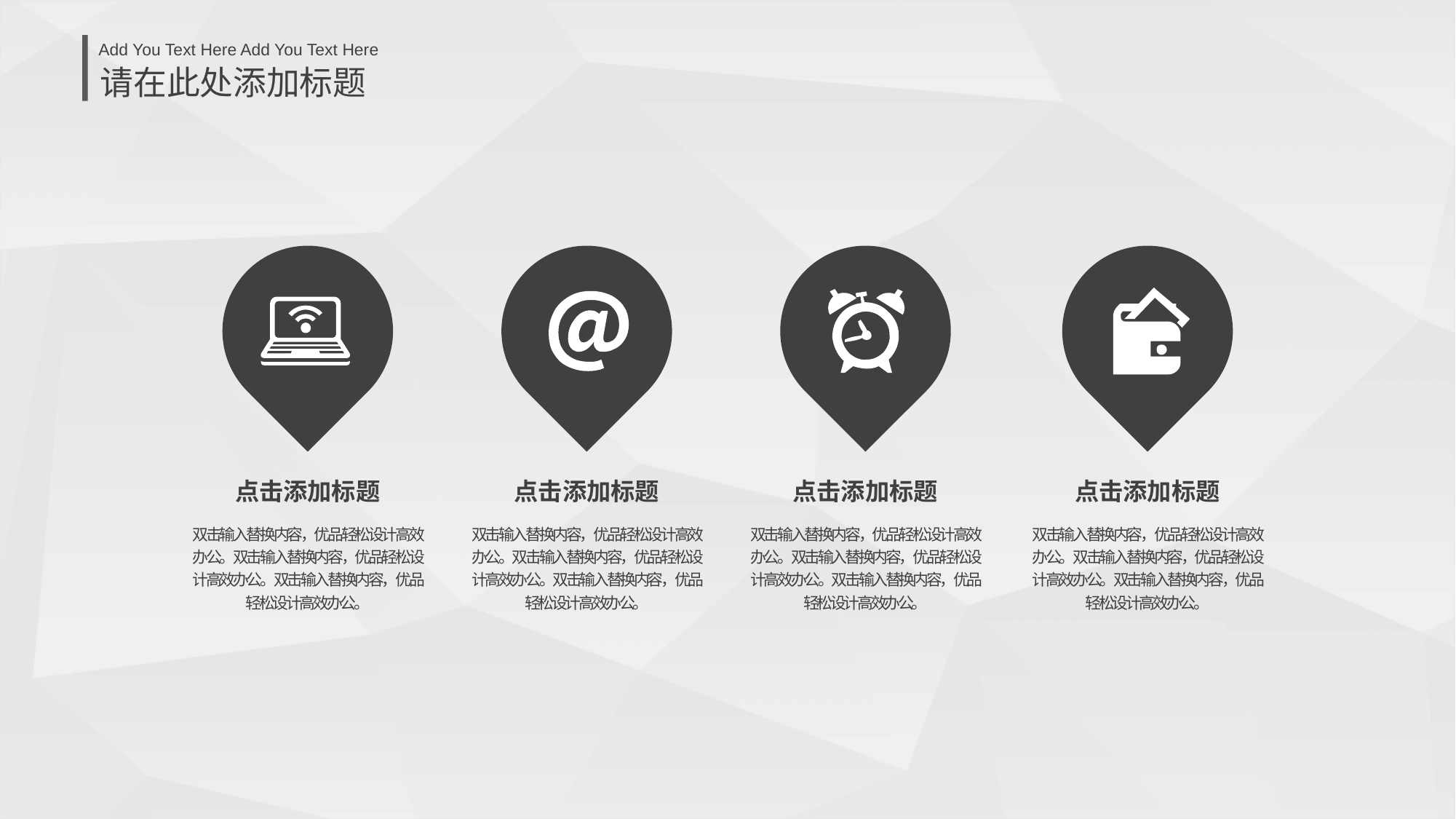

点击添加标题
点击添加标题
点击添加标题
点击添加标题
双击输入替换内容，优品轻松设计高效办公。双击输入替换内容，优品轻松设计高效办公。双击输入替换内容，优品轻松设计高效办公。
双击输入替换内容，优品轻松设计高效办公。双击输入替换内容，优品轻松设计高效办公。双击输入替换内容，优品轻松设计高效办公。
双击输入替换内容，优品轻松设计高效办公。双击输入替换内容，优品轻松设计高效办公。双击输入替换内容，优品轻松设计高效办公。
双击输入替换内容，优品轻松设计高效办公。双击输入替换内容，优品轻松设计高效办公。双击输入替换内容，优品轻松设计高效办公。